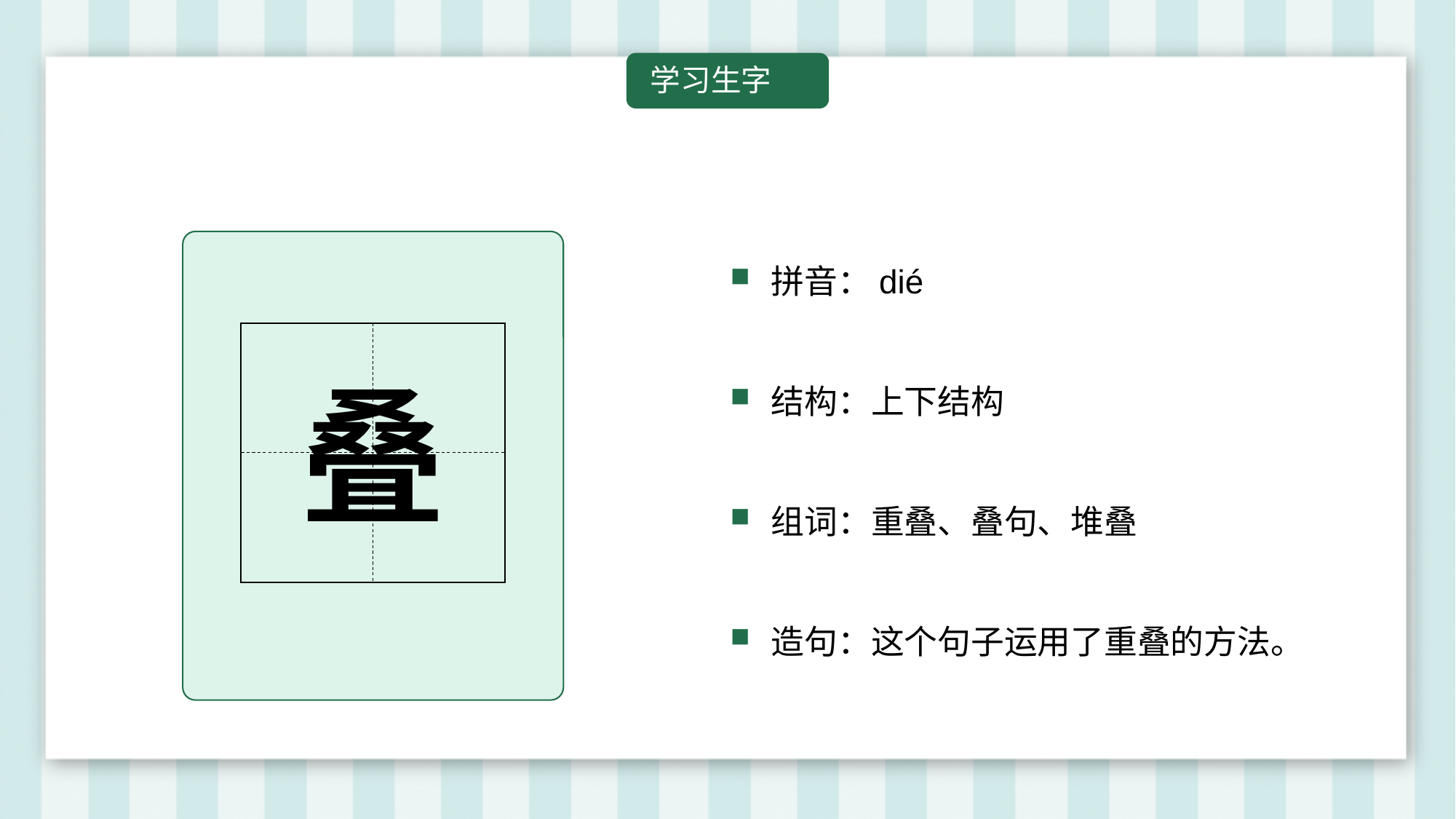

学习生字

叠
拼音：dié

结构：上下结构

组词：重叠、叠句、堆叠

造句：这个句子运用了重叠的方法。